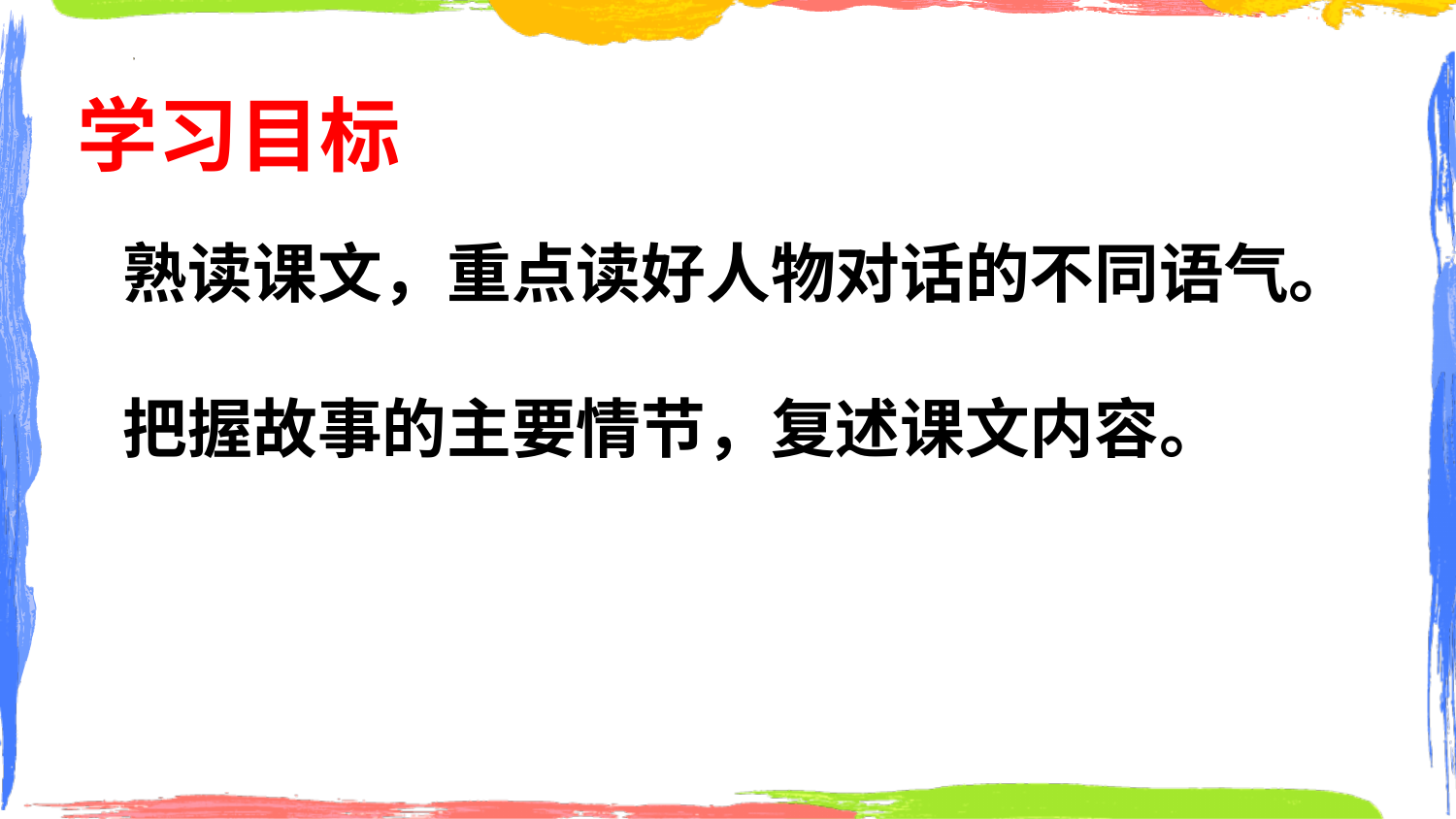

学习目标
熟读课文，重点读好人物对话的不同语气。

把握故事的主要情节，复述课文内容。